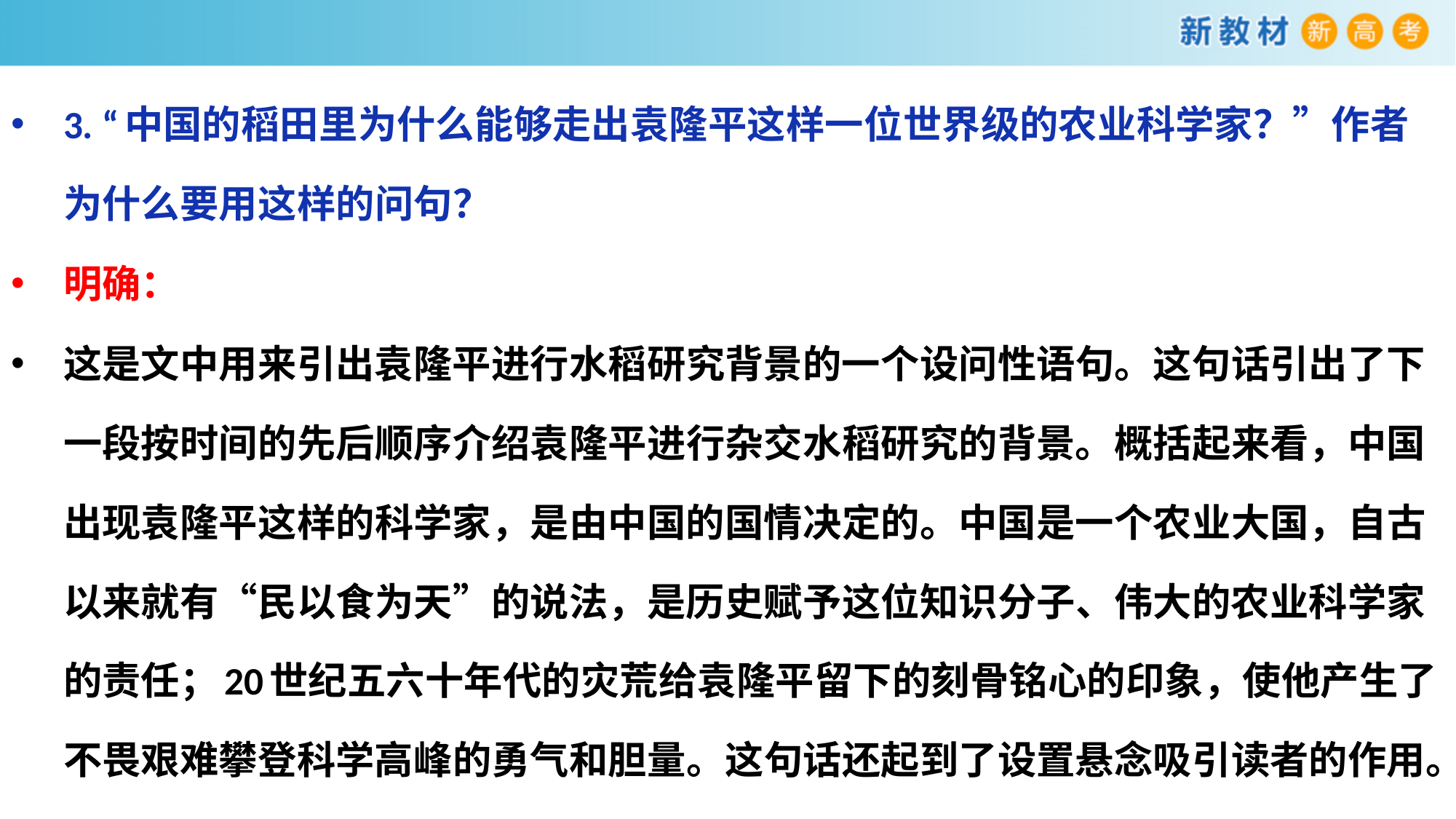

3. “中国的稻田里为什么能够走出袁隆平这样一位世界级的农业科学家？”作者为什么要用这样的问句？
明确：
这是文中用来引出袁隆平进行水稻研究背景的一个设问性语句。这句话引出了下一段按时间的先后顺序介绍袁隆平进行杂交水稻研究的背景。概括起来看，中国出现袁隆平这样的科学家，是由中国的国情决定的。中国是一个农业大国，自古以来就有“民以食为天”的说法，是历史赋予这位知识分子、伟大的农业科学家的责任；20世纪五六十年代的灾荒给袁隆平留下的刻骨铭心的印象，使他产生了不畏艰难攀登科学高峰的勇气和胆量。这句话还起到了设置悬念吸引读者的作用。